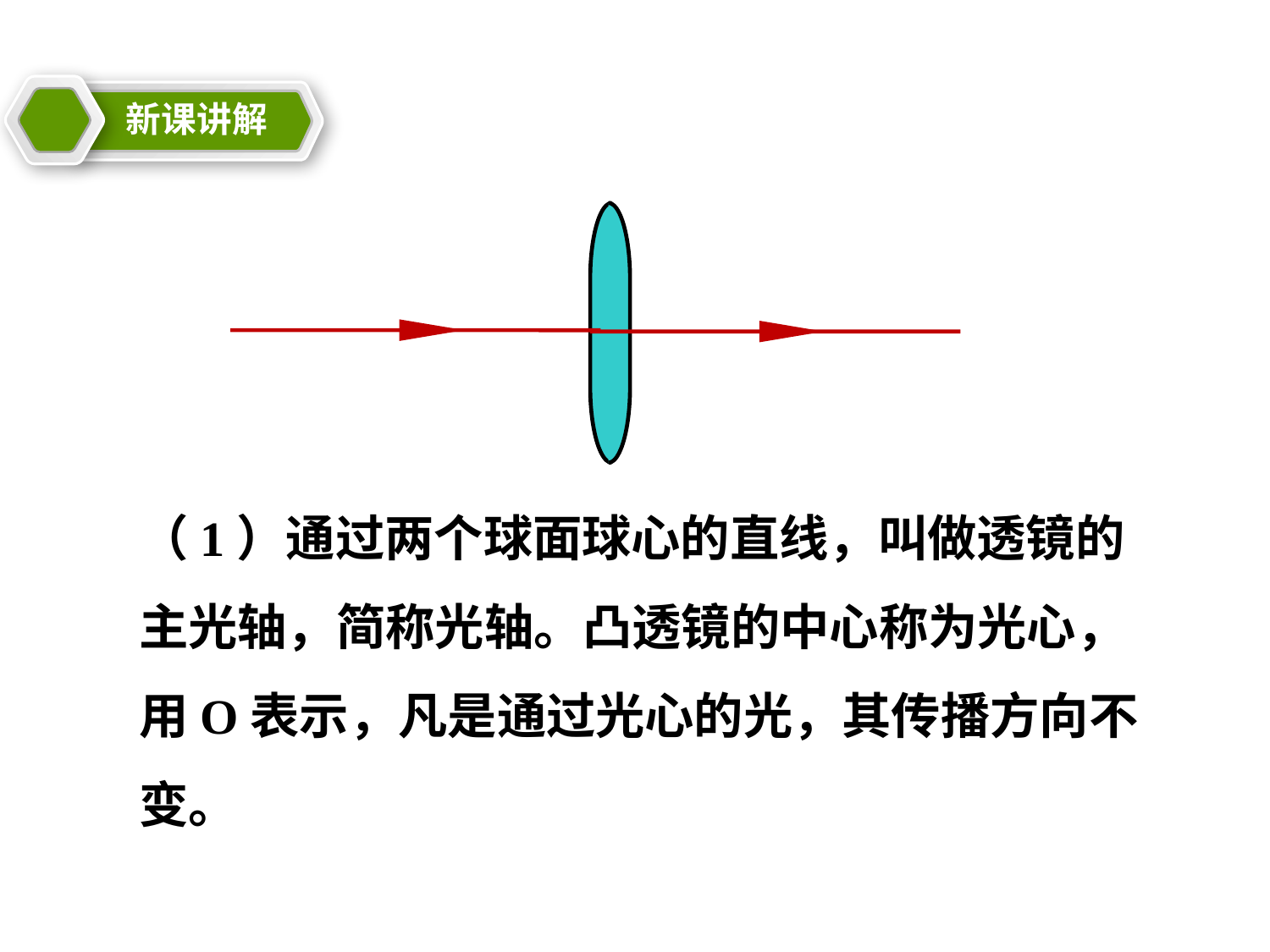

新课讲解

（1）通过两个球面球心的直线，叫做透镜的主光轴，简称光轴。凸透镜的中心称为光心，用O表示，凡是通过光心的光，其传播方向不变。